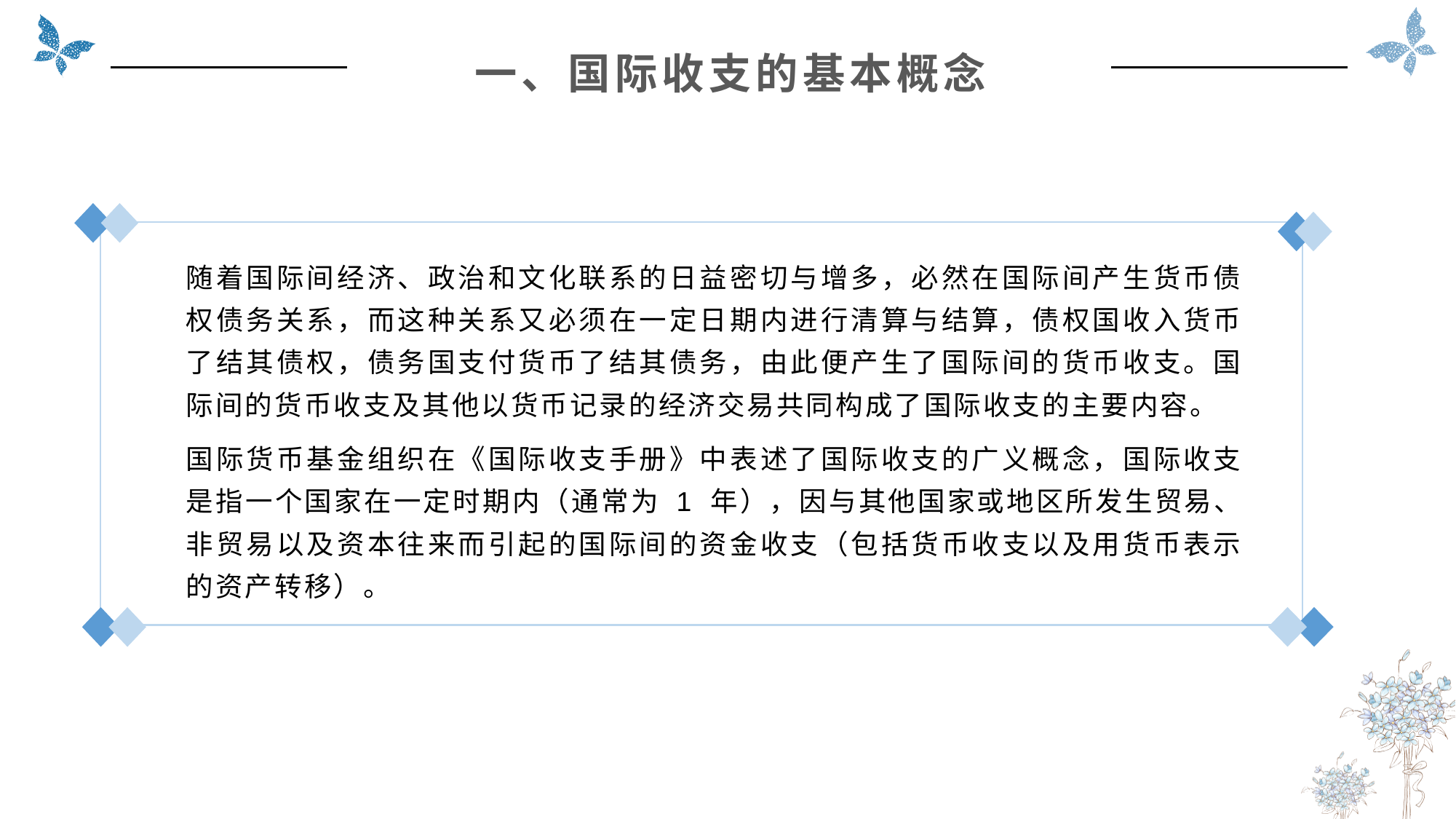

一、国际收支的基本概念

随着国际间经济、政治和文化联系的日益密切与增多，必然在国际间产生货币债权债务关系，而这种关系又必须在一定日期内进行清算与结算，债权国收入货币了结其债权，债务国支付货币了结其债务，由此便产生了国际间的货币收支。国际间的货币收支及其他以货币记录的经济交易共同构成了国际收支的主要内容。
国际货币基金组织在《国际收支手册》中表述了国际收支的广义概念，国际收支是指一个国家在一定时期内（通常为 1 年），因与其他国家或地区所发生贸易、非贸易以及资本往来而引起的国际间的资金收支（包括货币收支以及用货币表示的资产转移）。